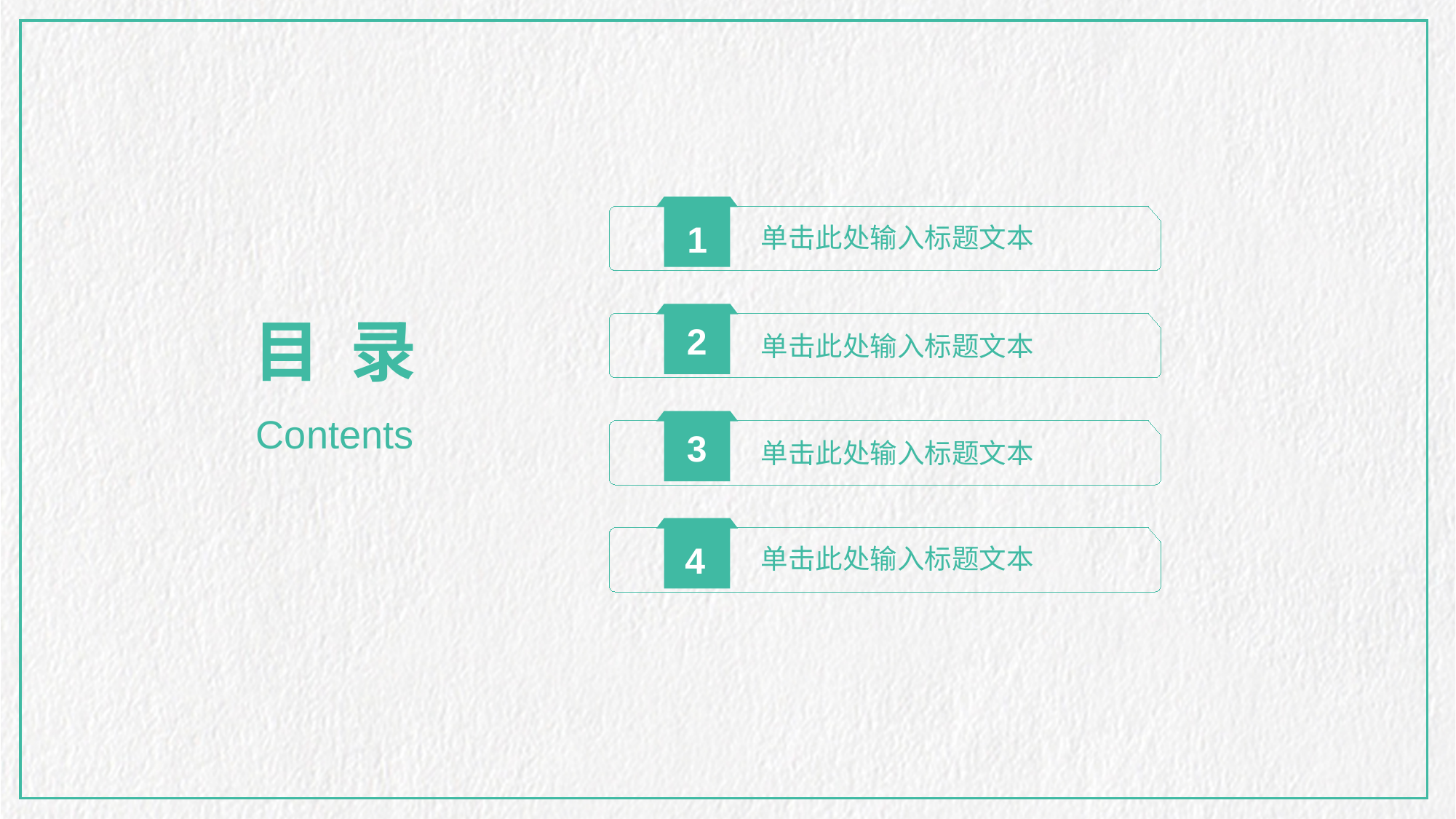

1

单击此处输入标题文本

2
目  录

单击此处输入标题文本
Contents

3

单击此处输入标题文本

4

单击此处输入标题文本